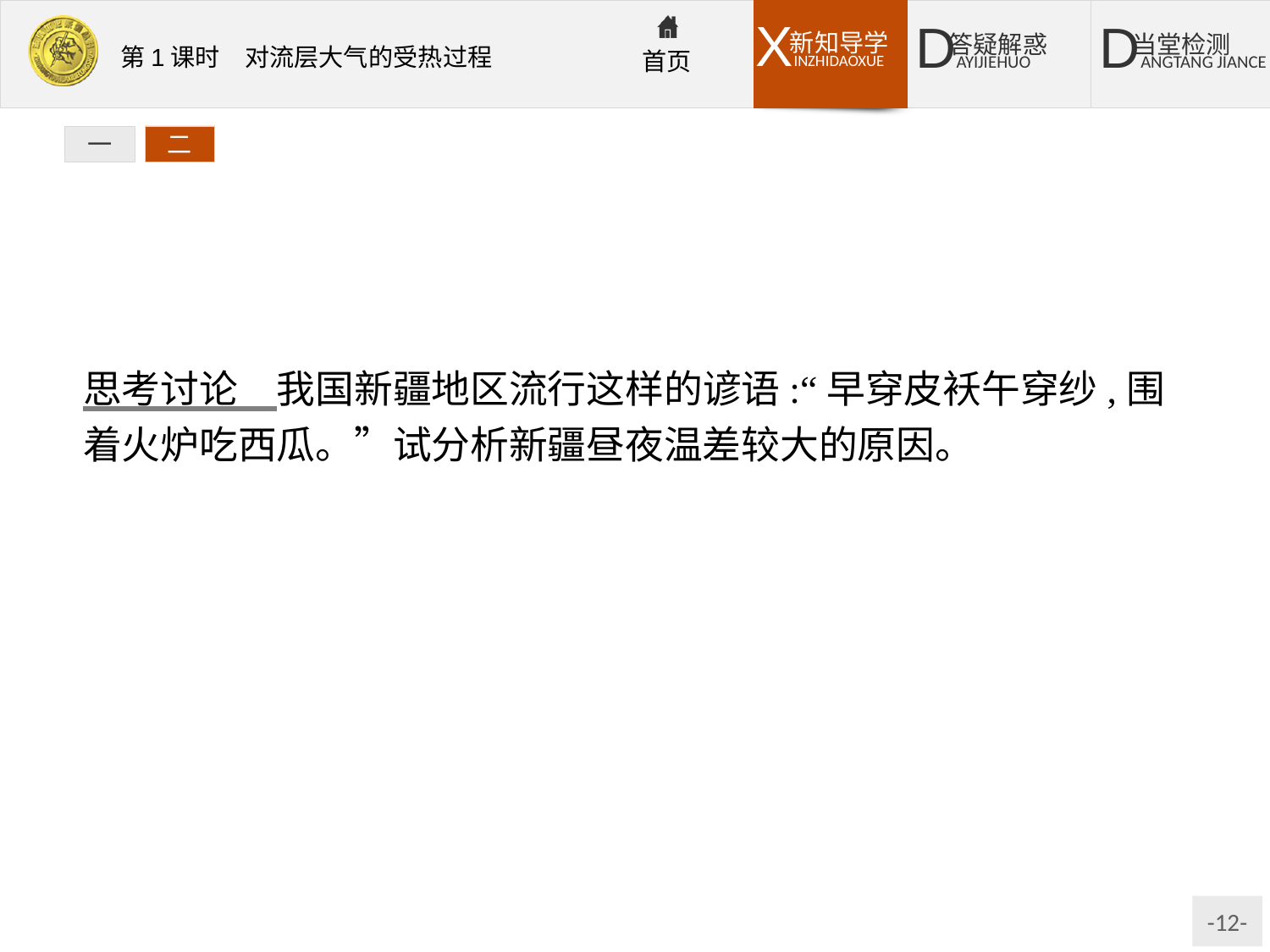

一
二
思考讨论　我国新疆地区流行这样的谚语:“早穿皮袄午穿纱,围着火炉吃西瓜。”试分析新疆昼夜温差较大的原因。
提示:新疆地处亚欧大陆内部,晴天多,降水稀少。白天太阳辐射强,地面获得热量较多,气温较高;到了晚上,大气逆辐射较弱,保温效果差,因而地面气温较低,昼夜温差大。